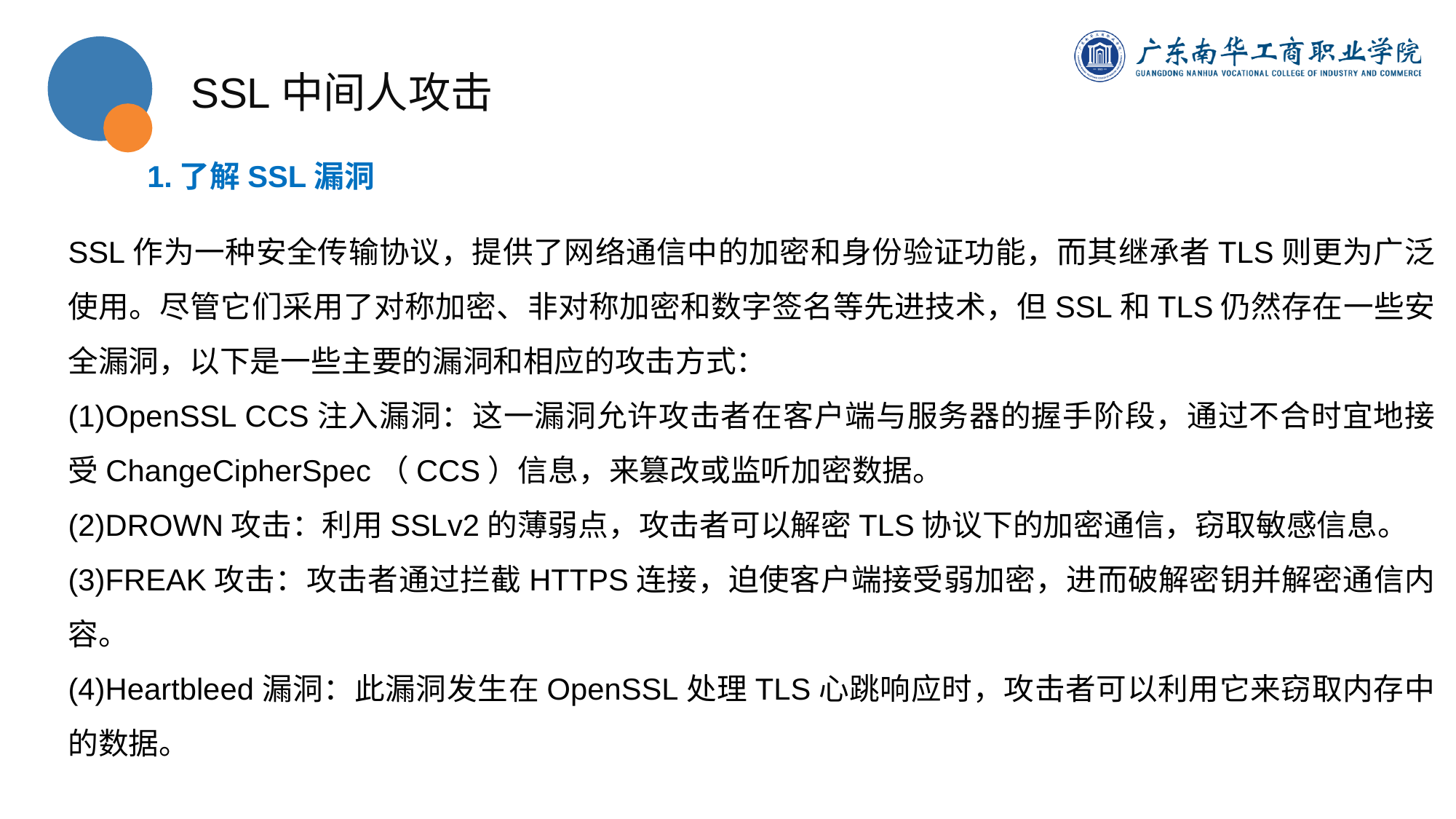

SSL中间人攻击

1.了解SSL漏洞
SSL作为一种安全传输协议，提供了网络通信中的加密和身份验证功能，而其继承者TLS则更为广泛使用。尽管它们采用了对称加密、非对称加密和数字签名等先进技术，但SSL和TLS仍然存在一些安全漏洞，以下是一些主要的漏洞和相应的攻击方式：
(1)OpenSSL CCS注入漏洞：这一漏洞允许攻击者在客户端与服务器的握手阶段，通过不合时宜地接受ChangeCipherSpec（CCS）信息，来篡改或监听加密数据。
(2)DROWN攻击：利用SSLv2的薄弱点，攻击者可以解密TLS协议下的加密通信，窃取敏感信息。
(3)FREAK攻击：攻击者通过拦截HTTPS连接，迫使客户端接受弱加密，进而破解密钥并解密通信内容。
(4)Heartbleed漏洞：此漏洞发生在OpenSSL处理TLS心跳响应时，攻击者可以利用它来窃取内存中的数据。